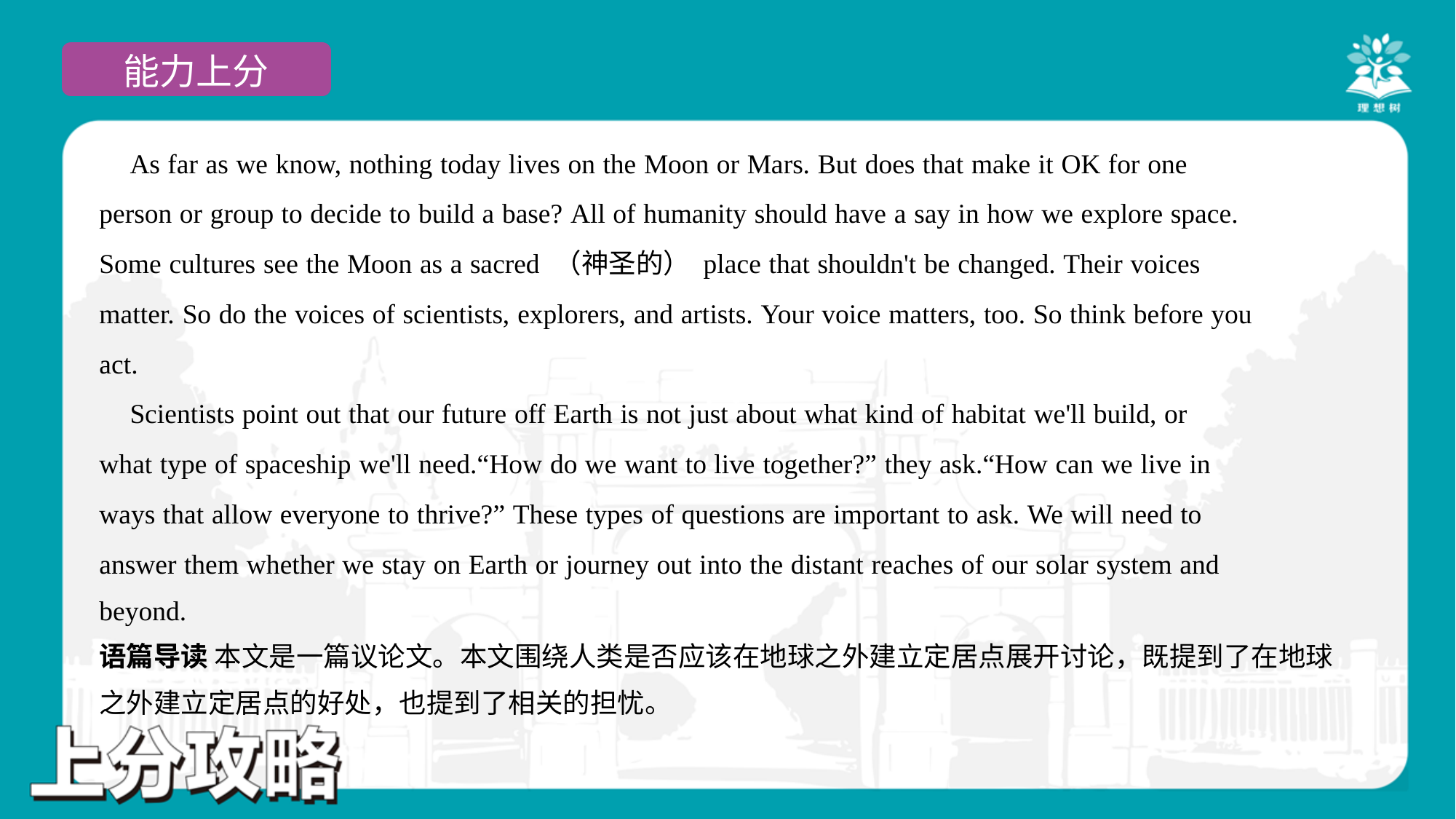

As far as we know, nothing today lives on the Moon or Mars. But does that make it OK for one
person or group to decide to build a base? All of humanity should have a say in how we explore space.
Some cultures see the Moon as a sacred （神圣的） place that shouldn't be changed. Their voices
matter. So do the voices of scientists, explorers, and artists. Your voice matters, too. So think before you
act.
    Scientists point out that our future off Earth is not just about what kind of habitat we'll build, or
what type of spaceship we'll need.“How do we want to live together?” they ask.“How can we live in
ways that allow everyone to thrive?” These types of questions are important to ask. We will need to
answer them whether we stay on Earth or journey out into the distant reaches of our solar system and
beyond.#5
语篇导读 本文是一篇议论文。本文围绕人类是否应该在地球之外建立定居点展开讨论，既提到了在地球
之外建立定居点的好处，也提到了相关的担忧。